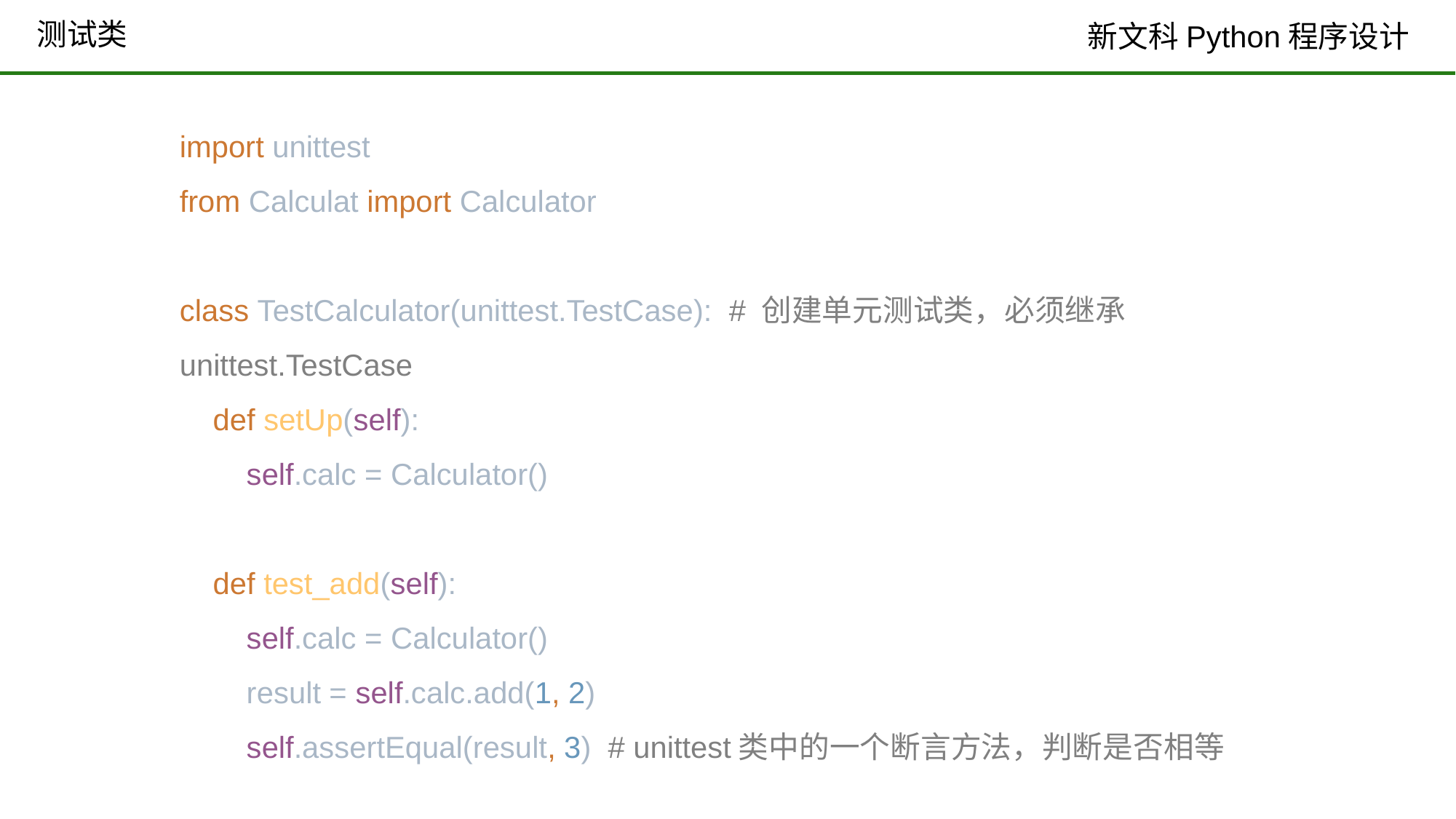

# 测试类
import unittest
from Calculat import Calculator
class TestCalculator(unittest.TestCase):  # 创建单元测试类，必须继承unittest.TestCase
    def setUp(self):
        self.calc = Calculator()
    def test_add(self):
        self.calc = Calculator()
        result = self.calc.add(1, 2)
        self.assertEqual(result, 3)  # unittest类中的一个断言方法，判断是否相等